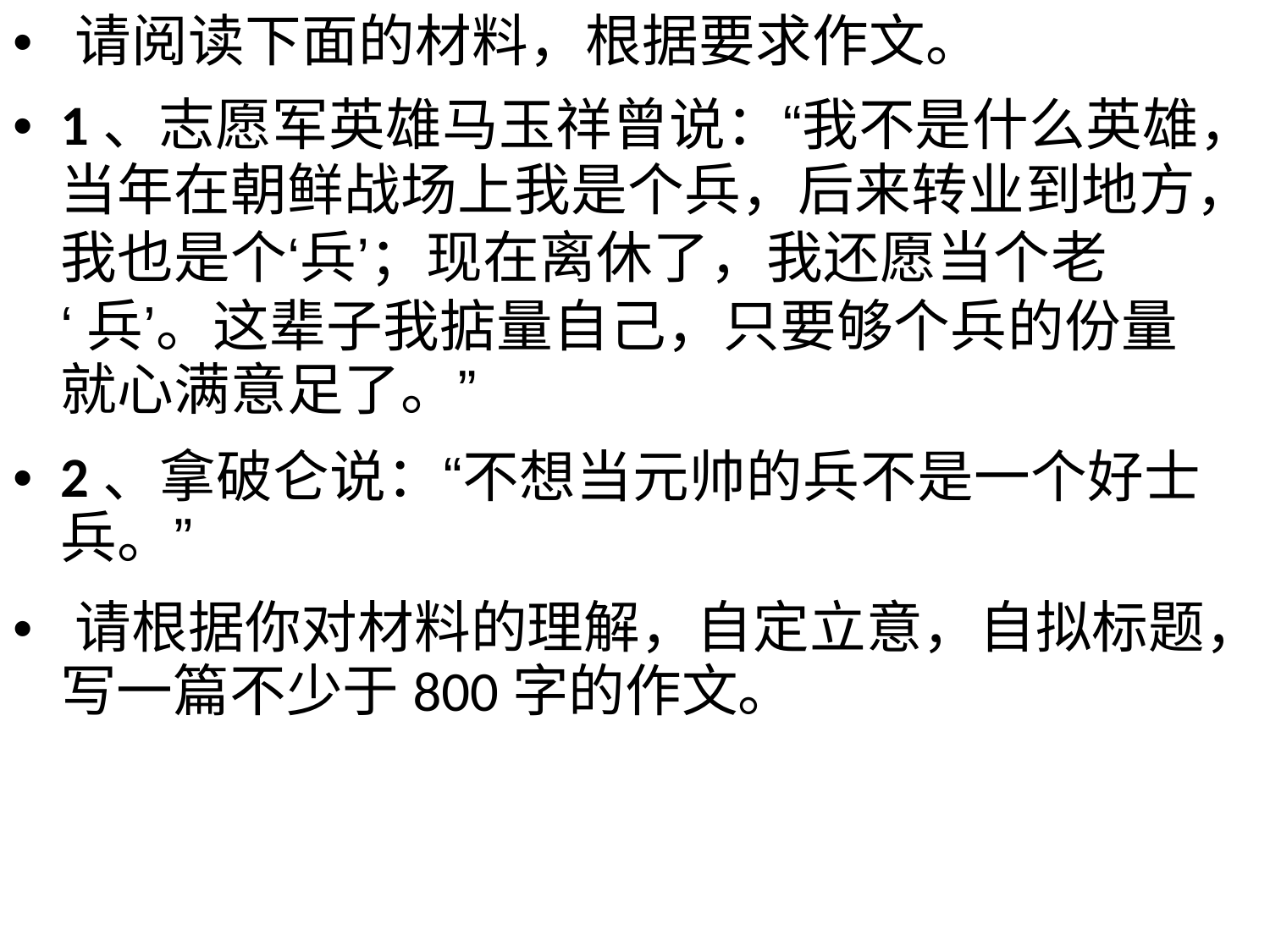

• 请阅读下面的材料，根据要求作文。
• 1、志愿军英雄马玉祥曾说：“我不是什么英雄，
当年在朝鲜战场上我是个兵，后来转业到地方，
我也是个‘兵’；现在离休了，我还愿当个老
‘兵’。这辈子我掂量自己，只要够个兵的份量
就心满意足了。”
• 2、拿破仑说：“不想当元帅的兵不是一个好士
兵。”
• 请根据你对材料的理解，自定立意，自拟标题，
写一篇不少于800字的作文。